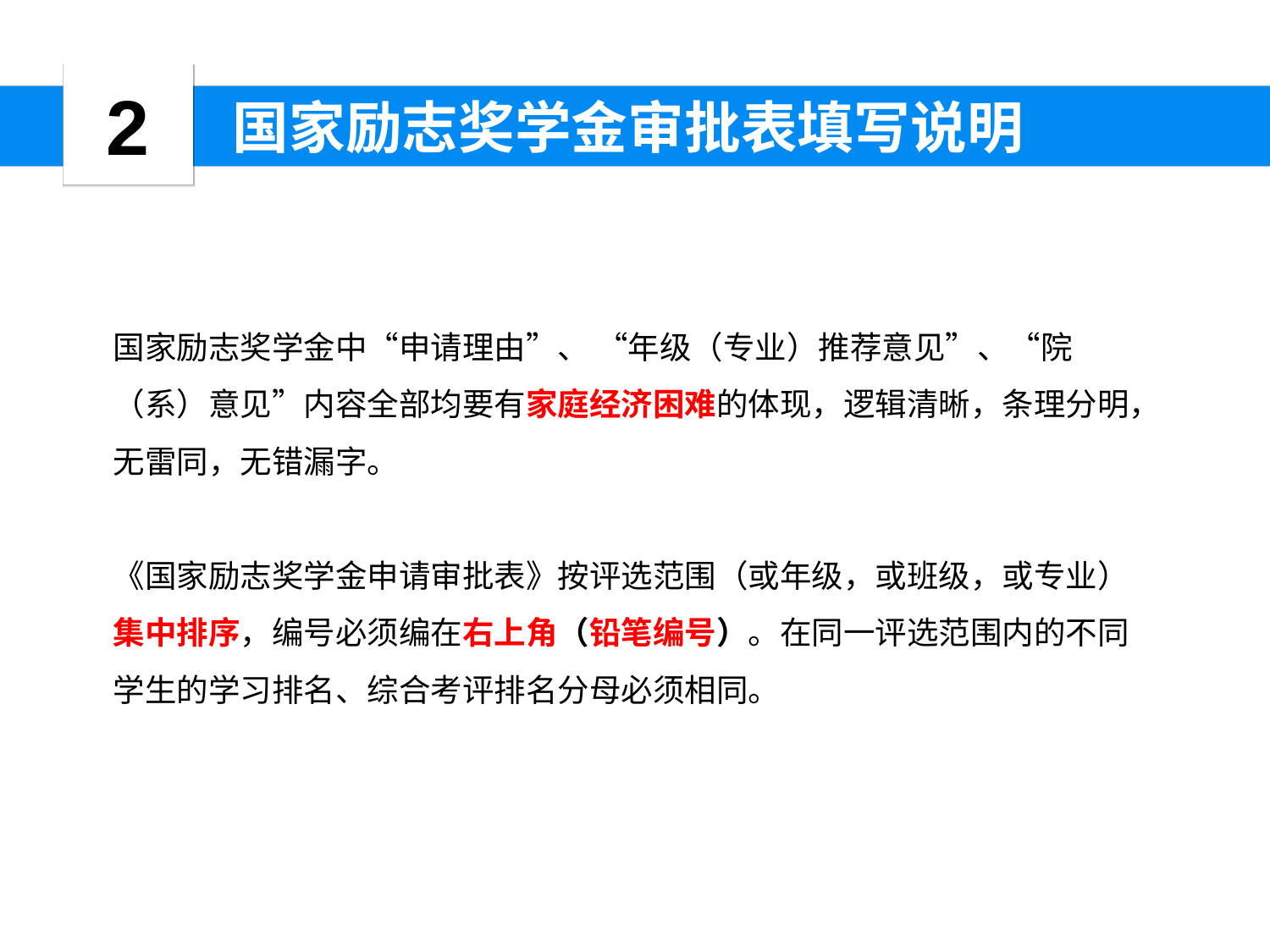

2

                国家励志奖学金审批表填写说明
国家励志奖学金中“申请理由”、 “年级（专业）推荐意见”、“院（系）意见”内容全部均要有家庭经济困难的体现，逻辑清晰，条理分明，无雷同，无错漏字。

《国家励志奖学金申请审批表》按评选范围（或年级，或班级，或专业）集中排序，编号必须编在右上角（铅笔编号）。在同一评选范围内的不同学生的学习排名、综合考评排名分母必须相同。